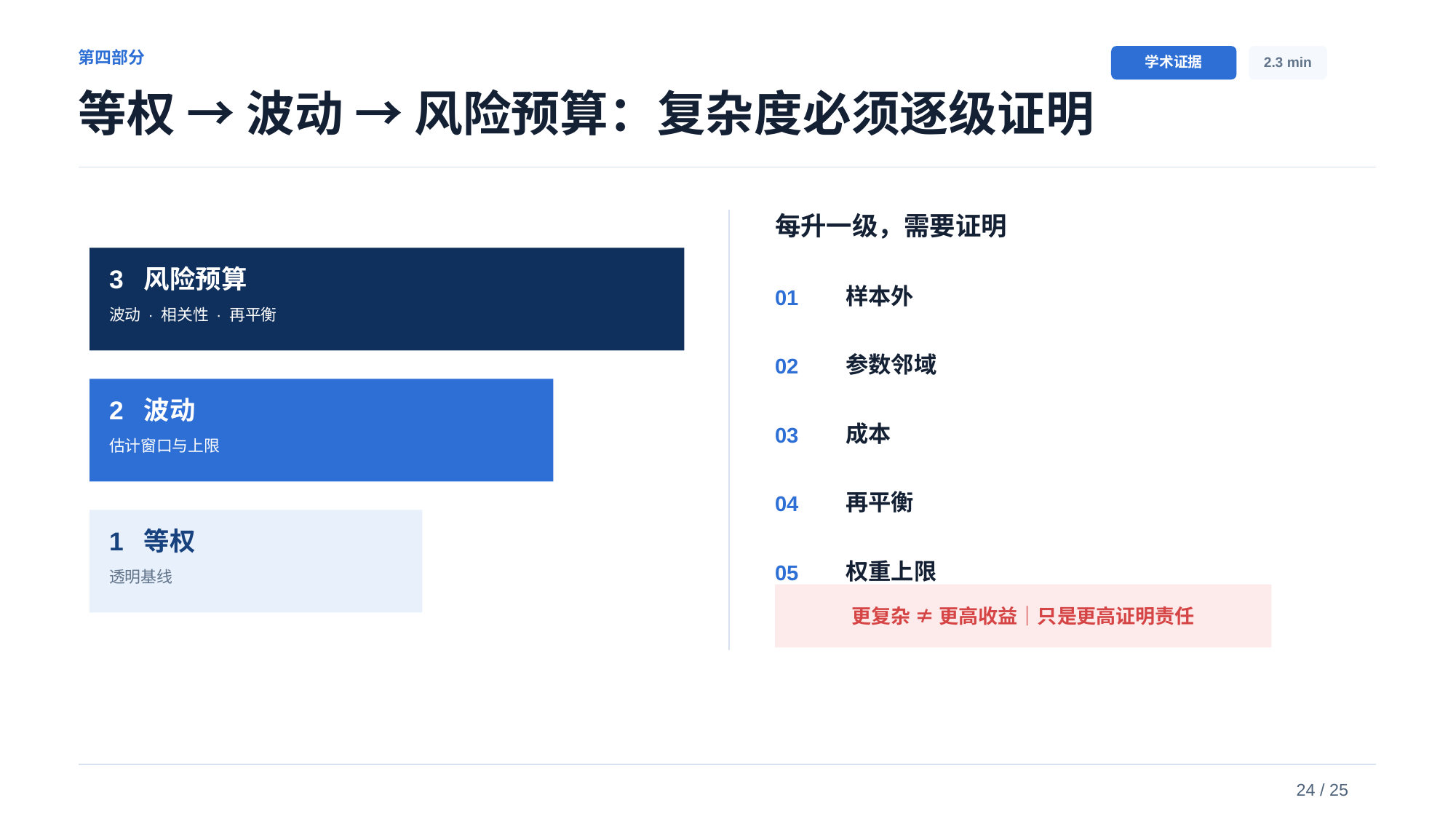

第四部分
学术证据
2.3 min
等权 → 波动 → 风险预算：复杂度必须逐级证明
每升一级，需要证明

3  风险预算
样本外
01
波动 · 相关性 · 再平衡
参数邻域
02

2  波动
成本
03
估计窗口与上限
再平衡
04

1  等权
权重上限
05
透明基线

更复杂 ≠ 更高收益｜只是更高证明责任
24 / 25